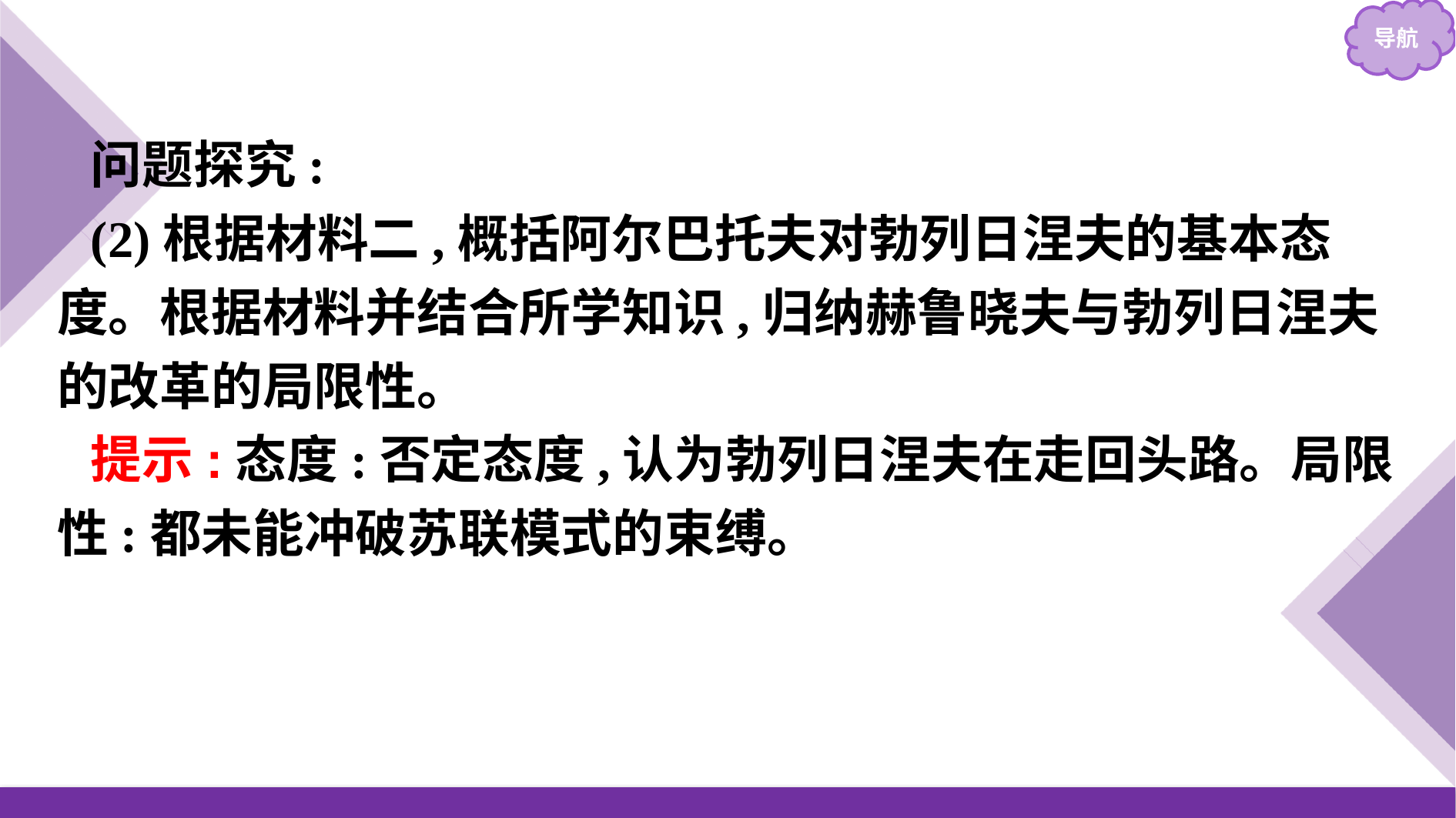

问题探究:
(2)根据材料二,概括阿尔巴托夫对勃列日涅夫的基本态度。根据材料并结合所学知识,归纳赫鲁晓夫与勃列日涅夫的改革的局限性。
提示:态度:否定态度,认为勃列日涅夫在走回头路。局限性:都未能冲破苏联模式的束缚。